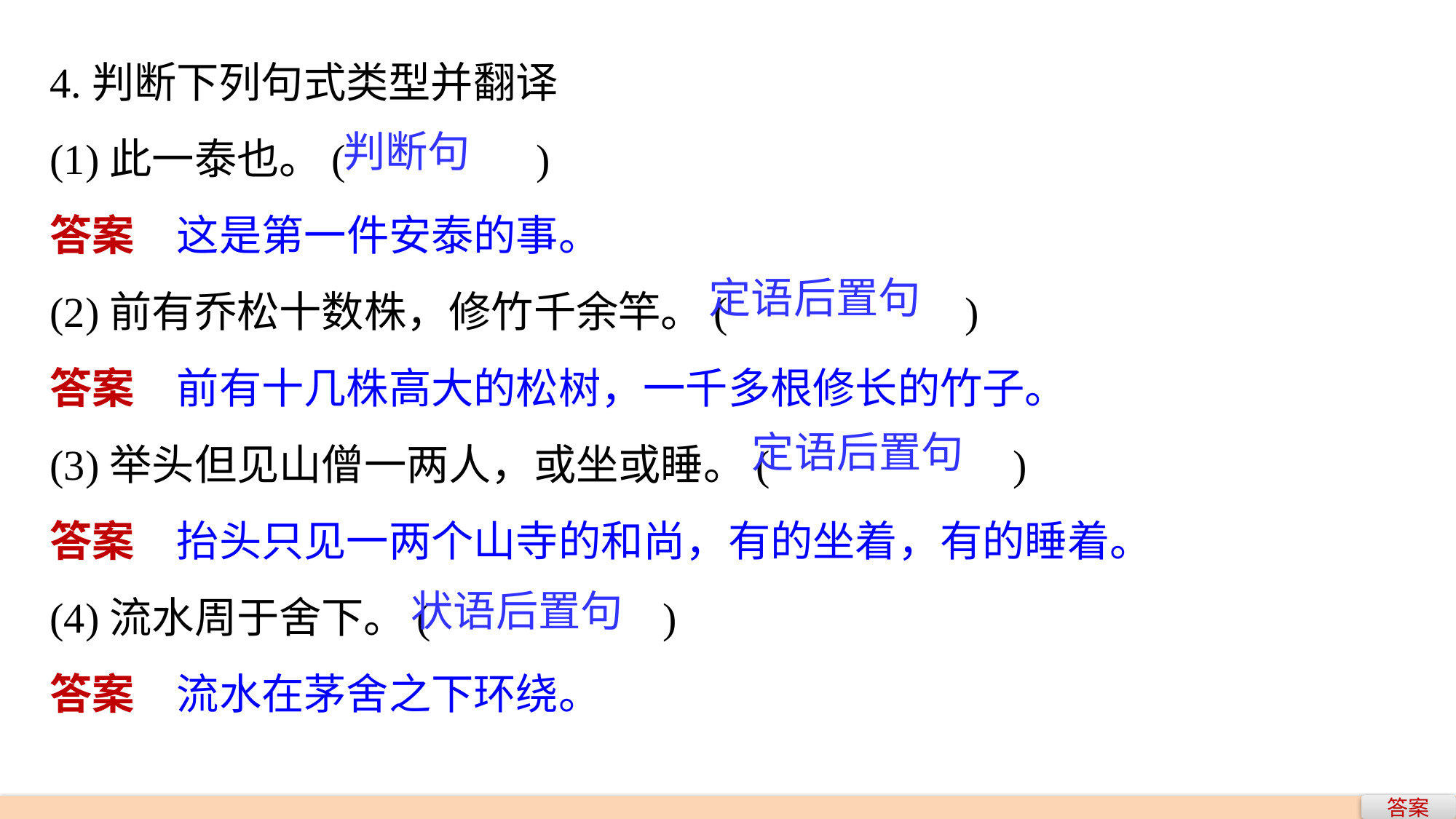

4.判断下列句式类型并翻译
(1)此一泰也。(　　　　)
答案　这是第一件安泰的事。
(2)前有乔松十数株，修竹千余竿。(　　     　　)
答案　前有十几株高大的松树，一千多根修长的竹子。
(3)举头但见山僧一两人，或坐或睡。(     　　　　)
答案　抬头只见一两个山寺的和尚，有的坐着，有的睡着。
(4)流水周于舍下。(    　　　　)
答案　流水在茅舍之下环绕。
判断句
定语后置句
定语后置句
状语后置句
答案